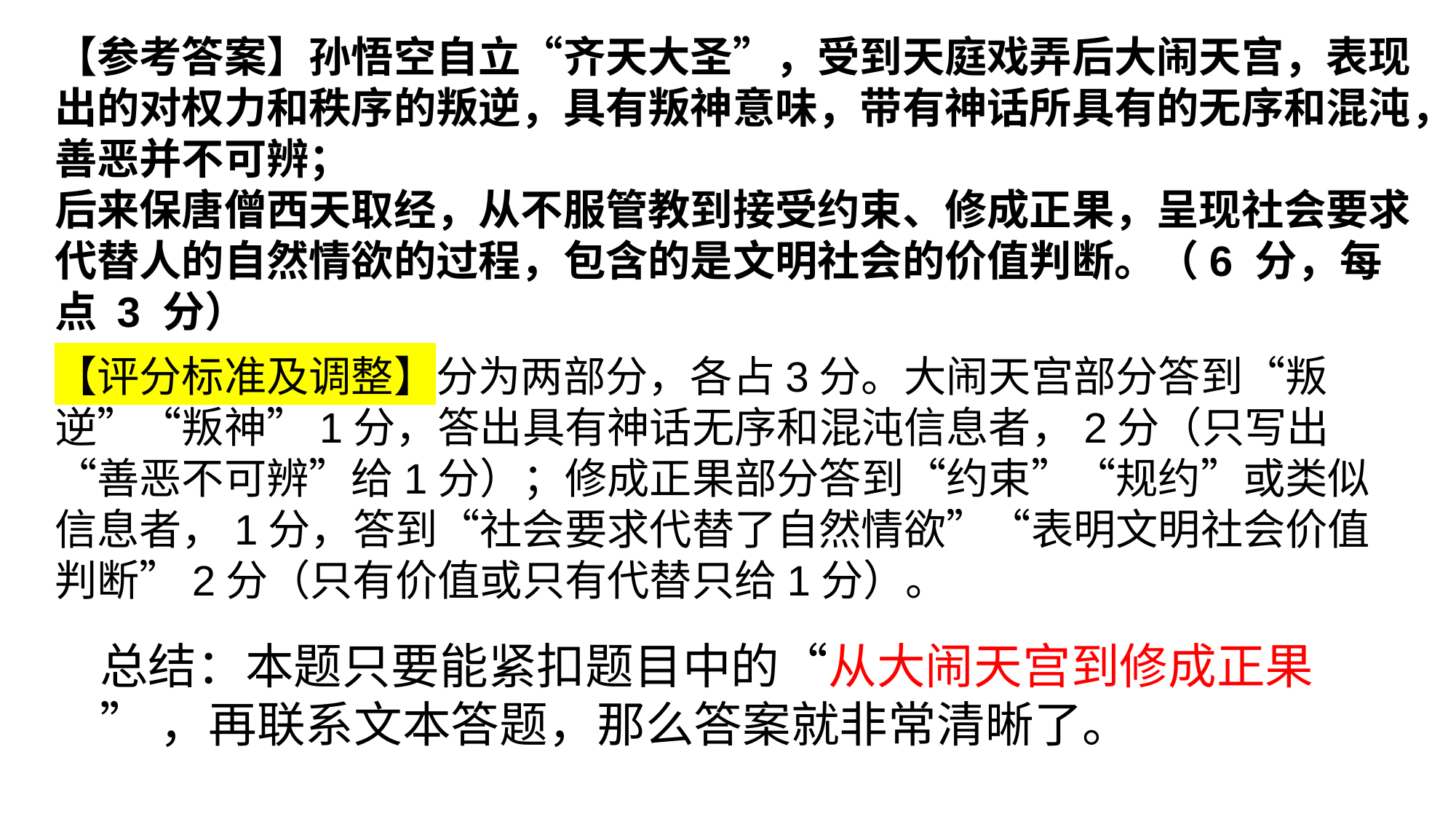

【参考答案】孙悟空自立“齐天大圣”，受到天庭戏弄后大闹天宫，表现出的对权力和秩序的叛逆，具有叛神意味，带有神话所具有的无序和混沌，善恶并不可辨；
后来保唐僧西天取经，从不服管教到接受约束、修成正果，呈现社会要求代替人的自然情欲的过程，包含的是文明社会的价值判断。（6 分，每点 3 分）
【评分标准及调整】分为两部分，各占3分。大闹天宫部分答到“叛逆”“叛神”1分，答出具有神话无序和混沌信息者，2分（只写出“善恶不可辨”给1分）；修成正果部分答到“约束”“规约”或类似信息者，1分，答到“社会要求代替了自然情欲”“表明文明社会价值判断”2分（只有价值或只有代替只给1分）。
总结：本题只要能紧扣题目中的“从大闹天宫到修成正果
”，再联系文本答题，那么答案就非常清晰了。